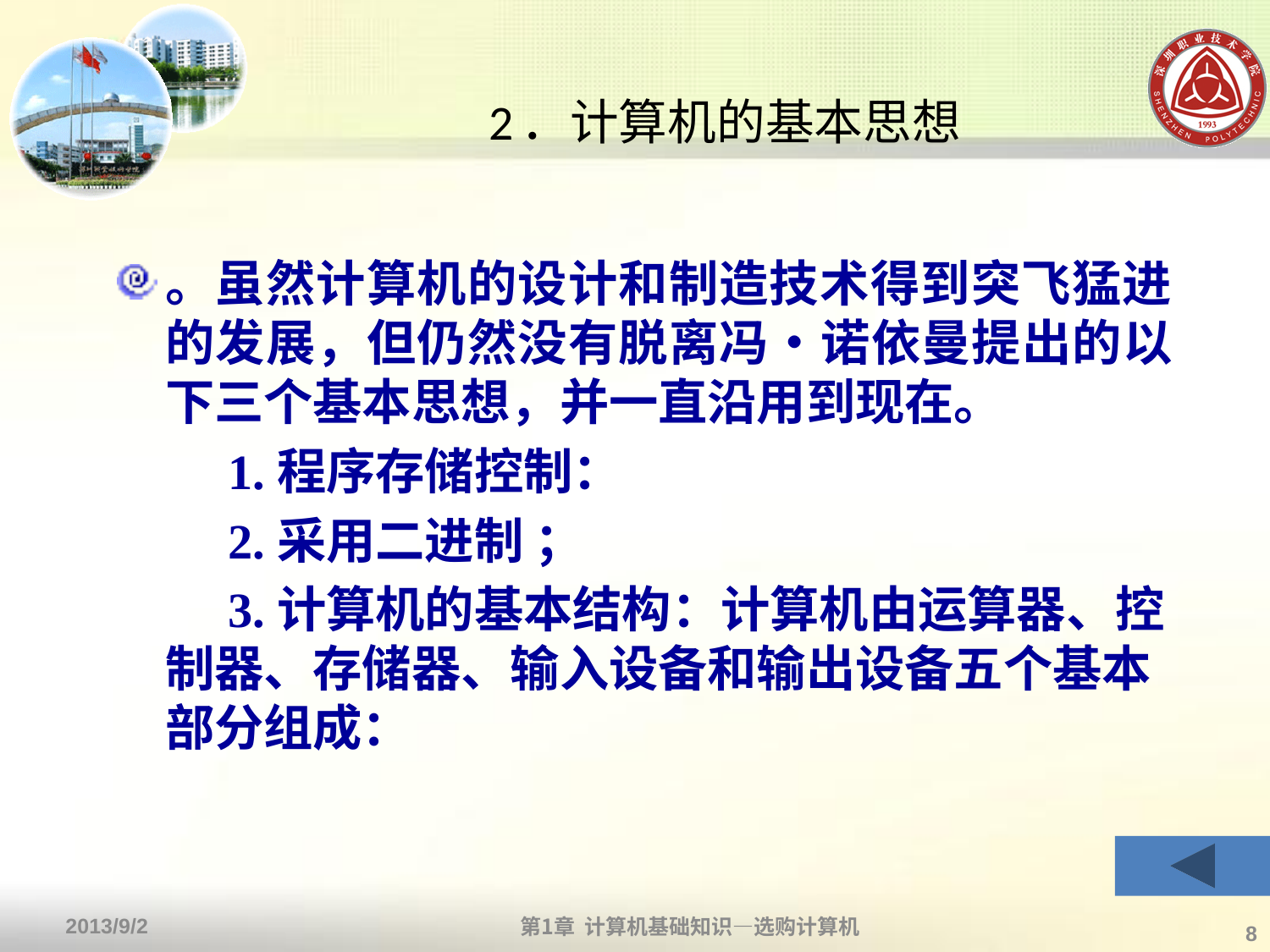

# 2．计算机的基本思想
。虽然计算机的设计和制造技术得到突飞猛进的发展，但仍然没有脱离冯•诺依曼提出的以下三个基本思想，并一直沿用到现在。
　　1.程序存储控制：
　　2.采用二进制 ；
　　3.计算机的基本结构：计算机由运算器、控制器、存储器、输入设备和输出设备五个基本部分组成：

第1章  计算机基础知识—选购计算机
2013/9/2
8